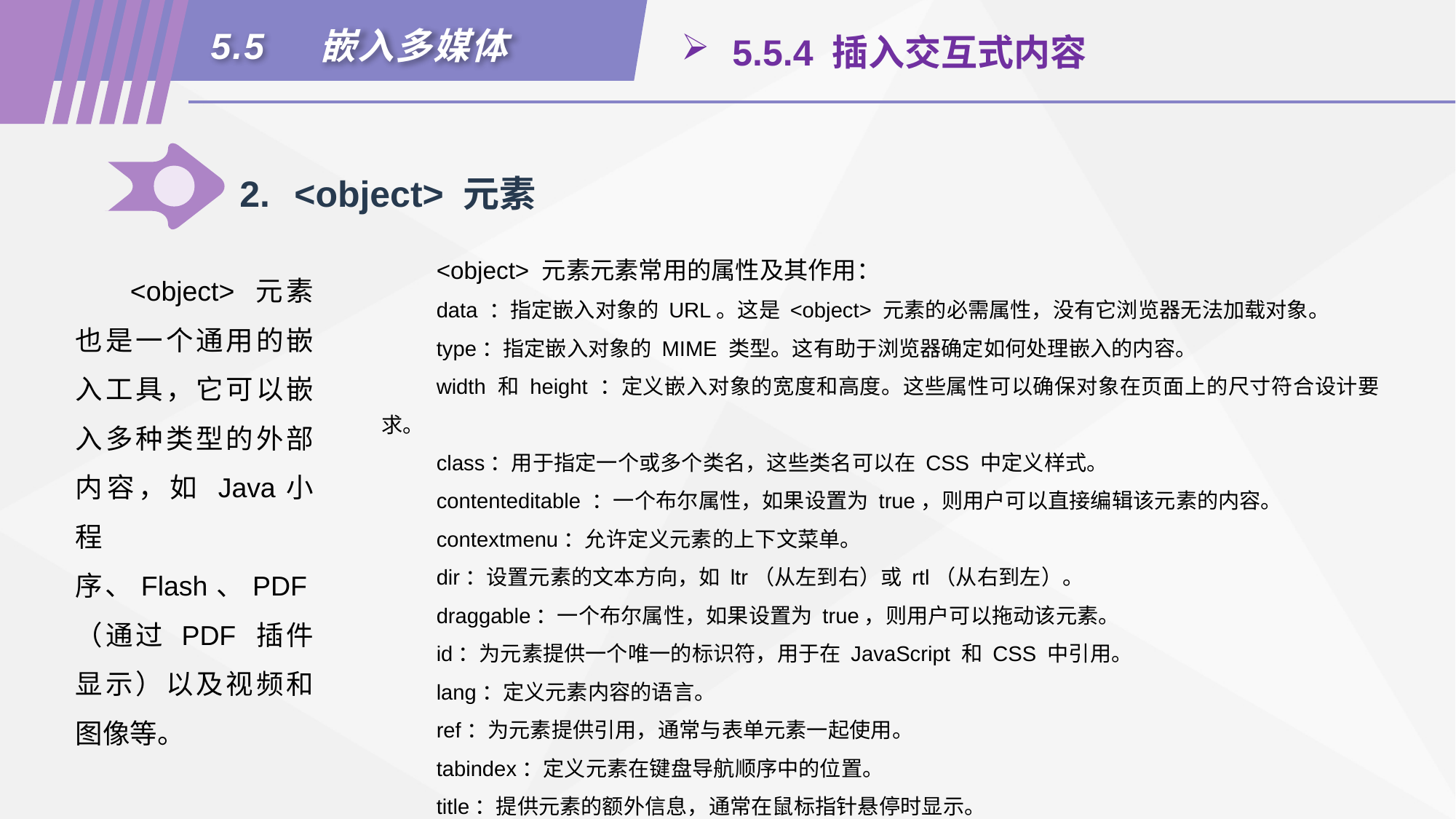

5.5	嵌入多媒体
 5.5.4 插入交互式内容

2.	<object> 元素
<object> 元素元素常用的属性及其作用：
data ：指定嵌入对象的 URL。这是 <object> 元素的必需属性，没有它浏览器无法加载对象。
type：指定嵌入对象的 MIME 类型。这有助于浏览器确定如何处理嵌入的内容。
width 和 height ：定义嵌入对象的宽度和高度。这些属性可以确保对象在页面上的尺寸符合设计要求。
class：用于指定一个或多个类名，这些类名可以在 CSS 中定义样式。
contenteditable ：一个布尔属性，如果设置为 true，则用户可以直接编辑该元素的内容。
contextmenu：允许定义元素的上下文菜单。
dir：设置元素的文本方向，如 ltr（从左到右）或 rtl（从右到左）。
draggable：一个布尔属性，如果设置为 true，则用户可以拖动该元素。
id：为元素提供一个唯一的标识符，用于在 JavaScript 和 CSS 中引用。
lang：定义元素内容的语言。
ref：为元素提供引用，通常与表单元素一起使用。
tabindex：定义元素在键盘导航顺序中的位置。
title：提供元素的额外信息，通常在鼠标指针悬停时显示。
<object> 元素也是一个通用的嵌入工具，它可以嵌入多种类型的外部内容，如 Java小程序、Flash、PDF（通过 PDF 插件显示）以及视频和图像等。